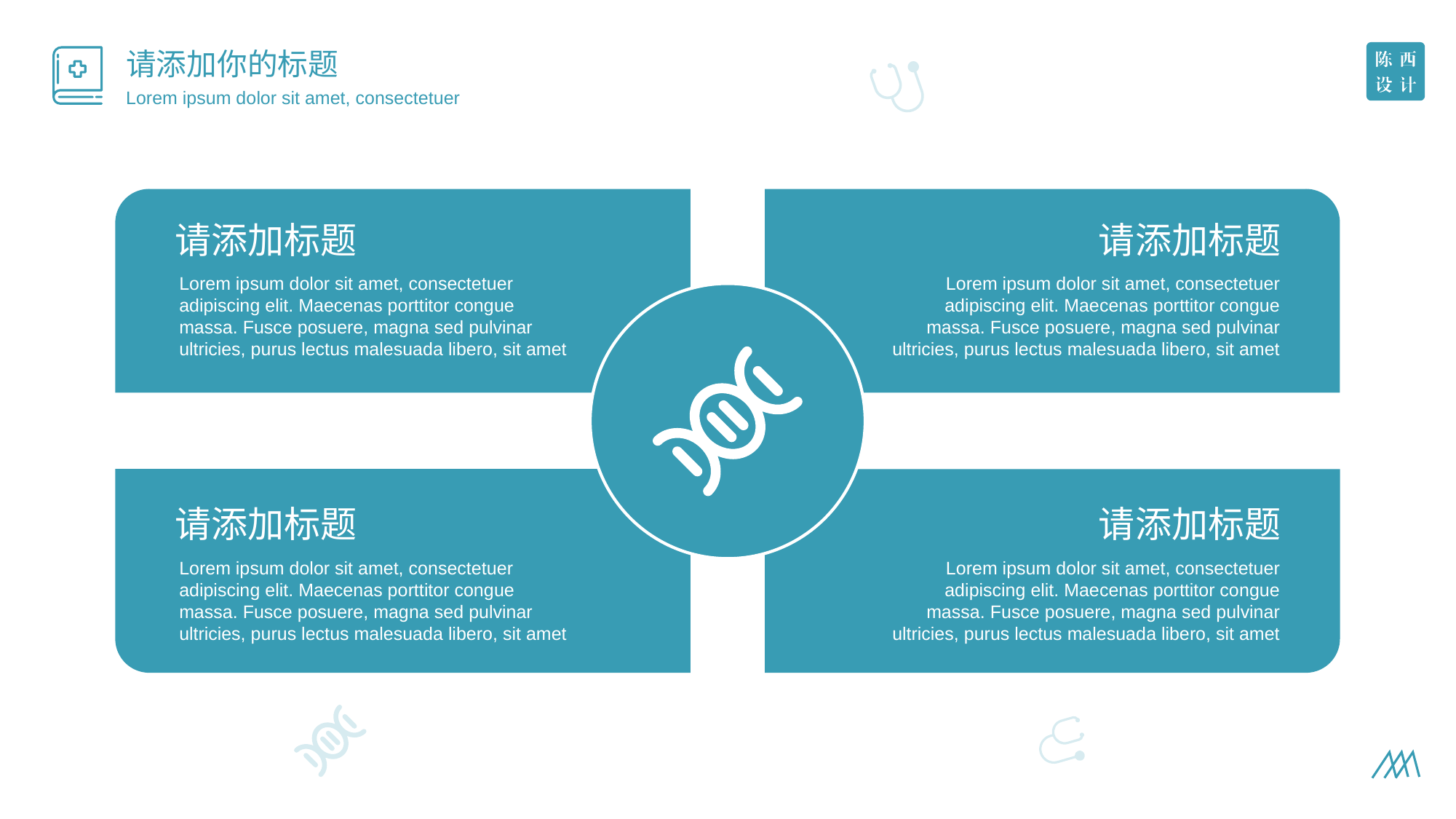

请添加你的标题

Lorem ipsum dolor sit amet, consectetuer

请添加标题
请添加标题
Lorem ipsum dolor sit amet, consectetuer adipiscing elit. Maecenas porttitor congue massa. Fusce posuere, magna sed pulvinar ultricies, purus lectus malesuada libero, sit amet
Lorem ipsum dolor sit amet, consectetuer adipiscing elit. Maecenas porttitor congue massa. Fusce posuere, magna sed pulvinar ultricies, purus lectus malesuada libero, sit amet

请添加标题
请添加标题
Lorem ipsum dolor sit amet, consectetuer adipiscing elit. Maecenas porttitor congue massa. Fusce posuere, magna sed pulvinar ultricies, purus lectus malesuada libero, sit amet
Lorem ipsum dolor sit amet, consectetuer adipiscing elit. Maecenas porttitor congue massa. Fusce posuere, magna sed pulvinar ultricies, purus lectus malesuada libero, sit amet